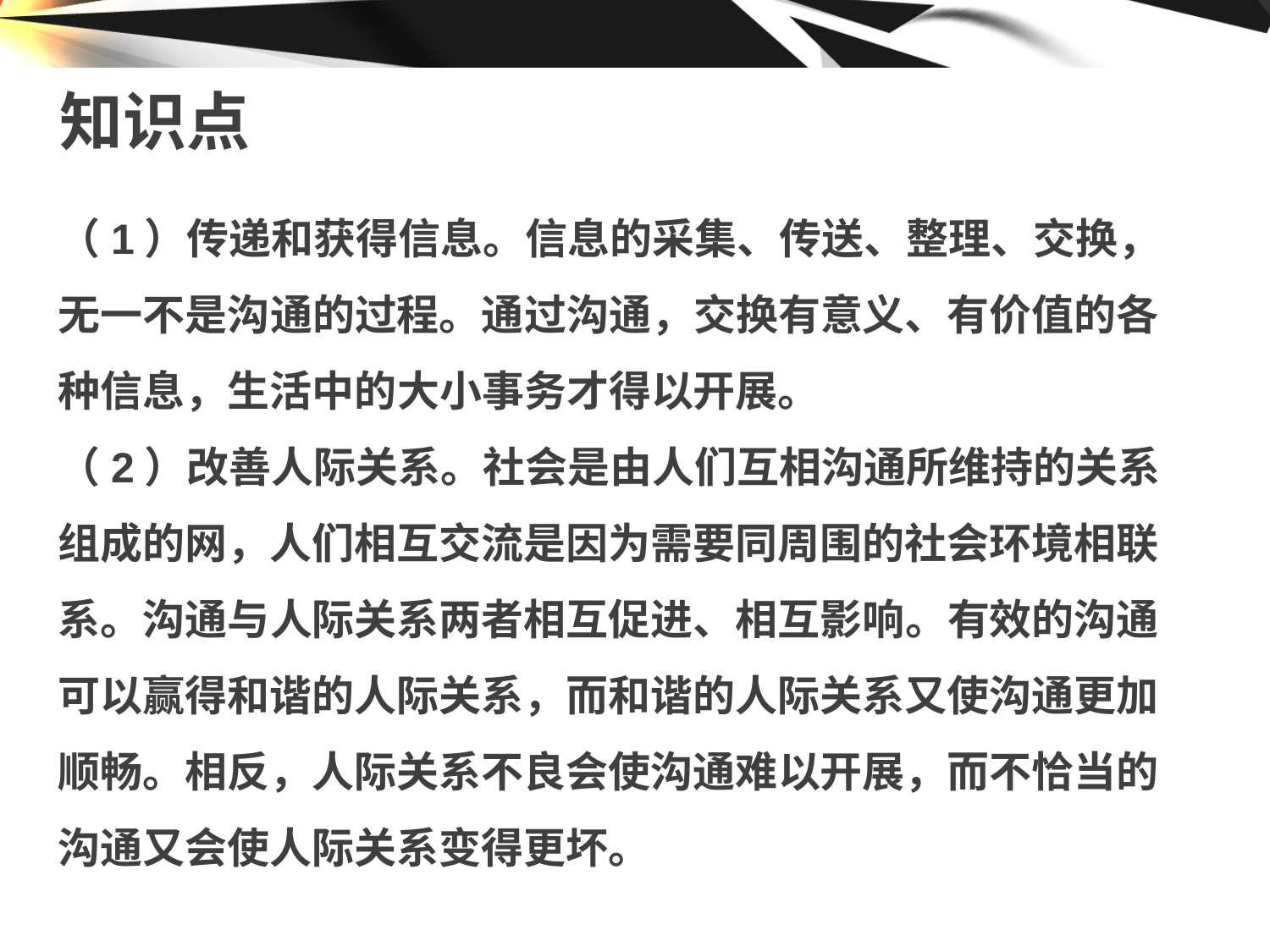

知识点
（1）传递和获得信息。信息的采集、传送、整理、交换，无一不是沟通的过程。通过沟通，交换有意义、有价值的各种信息，生活中的大小事务才得以开展。
（2）改善人际关系。社会是由人们互相沟通所维持的关系组成的网，人们相互交流是因为需要同周围的社会环境相联系。沟通与人际关系两者相互促进、相互影响。有效的沟通可以赢得和谐的人际关系，而和谐的人际关系又使沟通更加顺畅。相反，人际关系不良会使沟通难以开展，而不恰当的沟通又会使人际关系变得更坏。